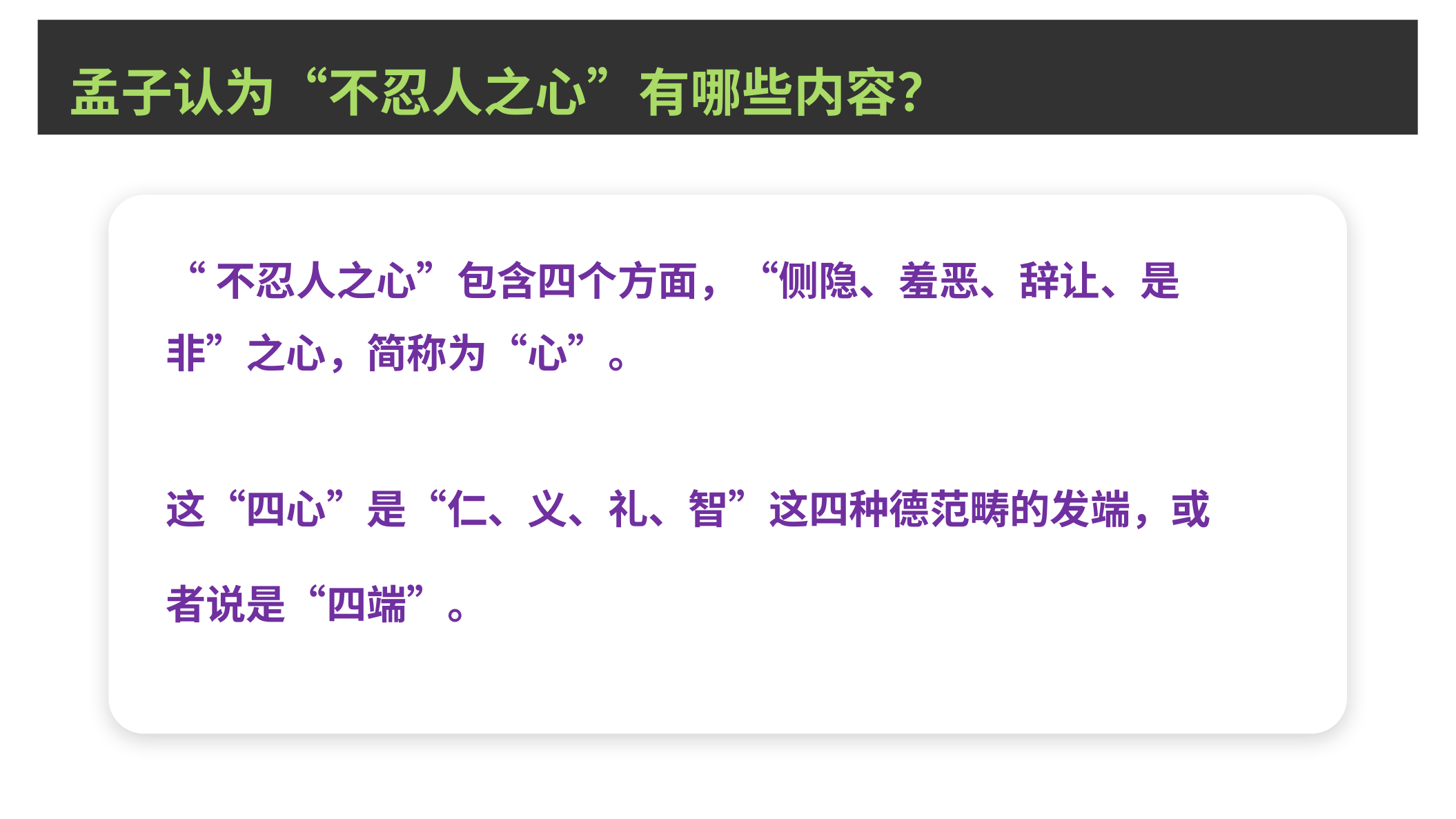

孟子认为“不忍人之心”有哪些内容？

“不忍人之心”包含四个方面，“侧隐、羞恶、辞让、是非”之心，简称为“心”。
这“四心”是“仁、义、礼、智”这四种德范畴的发端，或者说是“四端”。